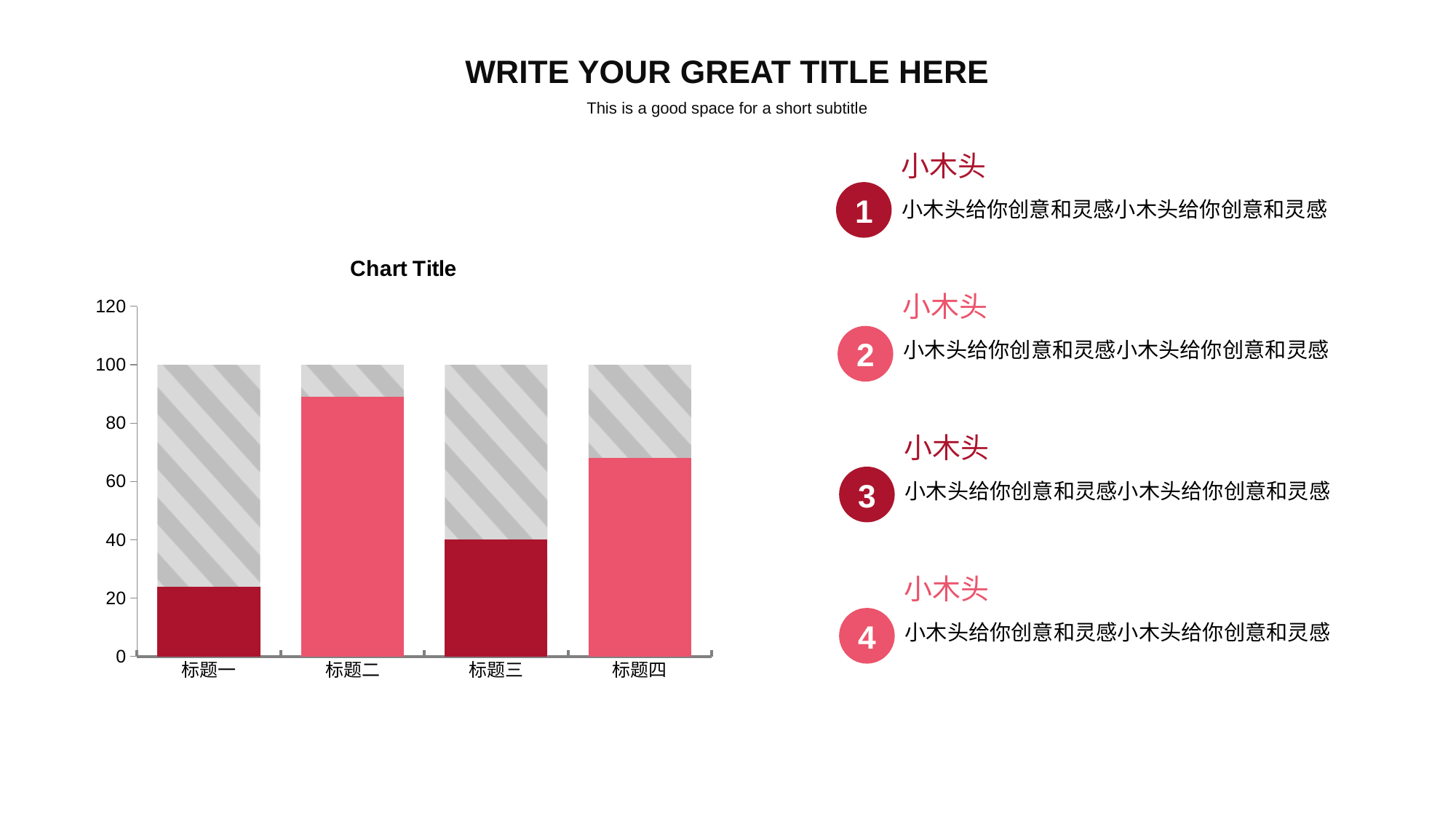

WRITE YOUR GREAT TITLE HERE
This is a good space for a short subtitle
小木头
1
小木头给你创意和灵感小木头给你创意和灵感

### Chart:

| Category | 背景色块大小 | 数据更改区 |
|---|---|---|
| 标题一 | 100.0 | 24.0 |
| 标题二 | 100.0 | 89.0 |
| 标题三 | 100.0 | 40.0 |
| 标题四 | 100.0 | 68.0 |
小木头
2
小木头给你创意和灵感小木头给你创意和灵感
小木头
3
小木头给你创意和灵感小木头给你创意和灵感
小木头
4
小木头给你创意和灵感小木头给你创意和灵感